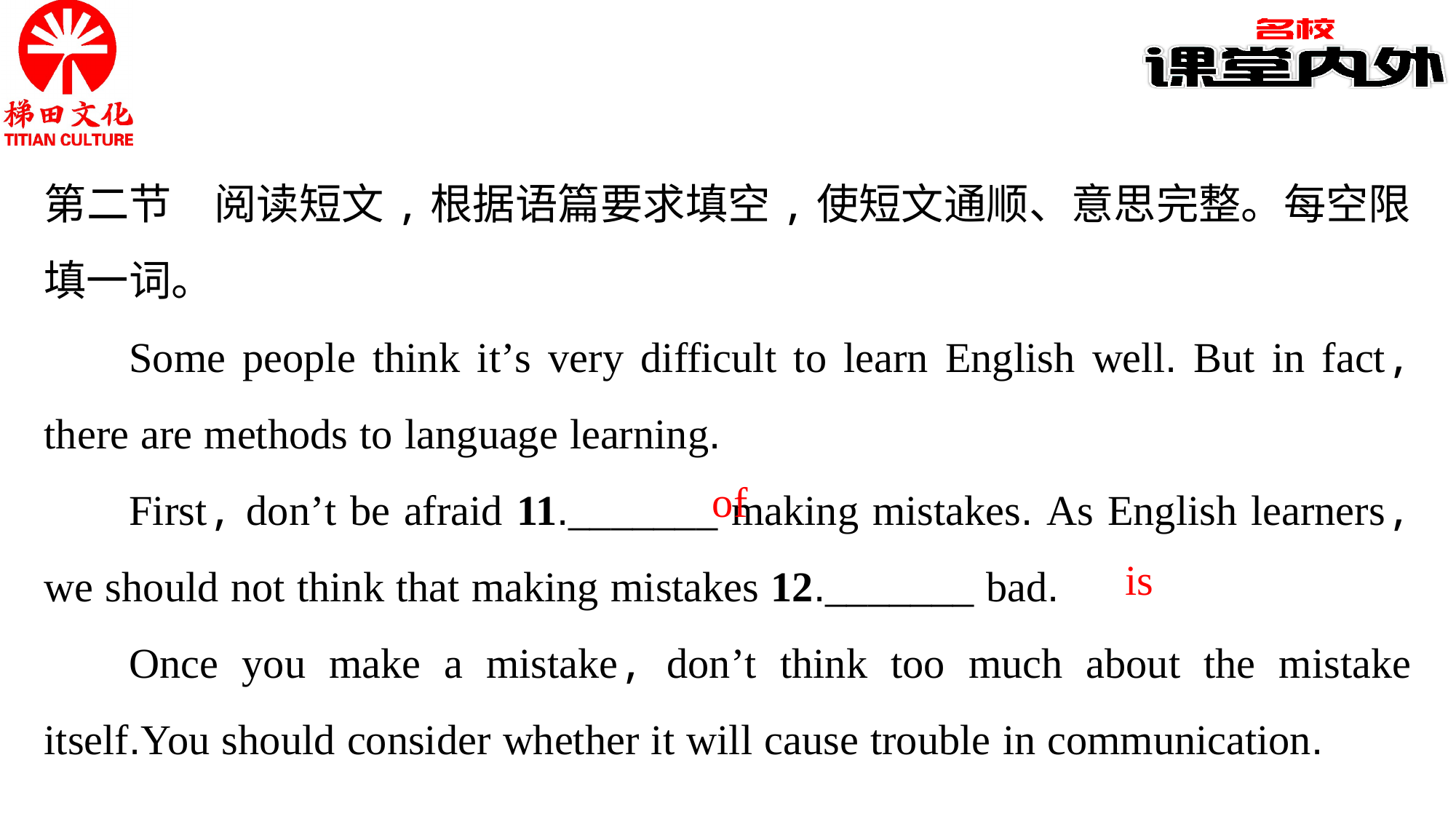

第二节　阅读短文,根据语篇要求填空,使短文通顺、意思完整。每空限填一词。
Some people think it’s very difficult to learn English well. But in fact, there are methods to language learning.
First, don’t be afraid 11._______ making mistakes. As English learners, we should not think that making mistakes 12._______ bad.
Once you make a mistake, don’t think too much about the mistake itself.You should consider whether it will cause trouble in communication.
of
is